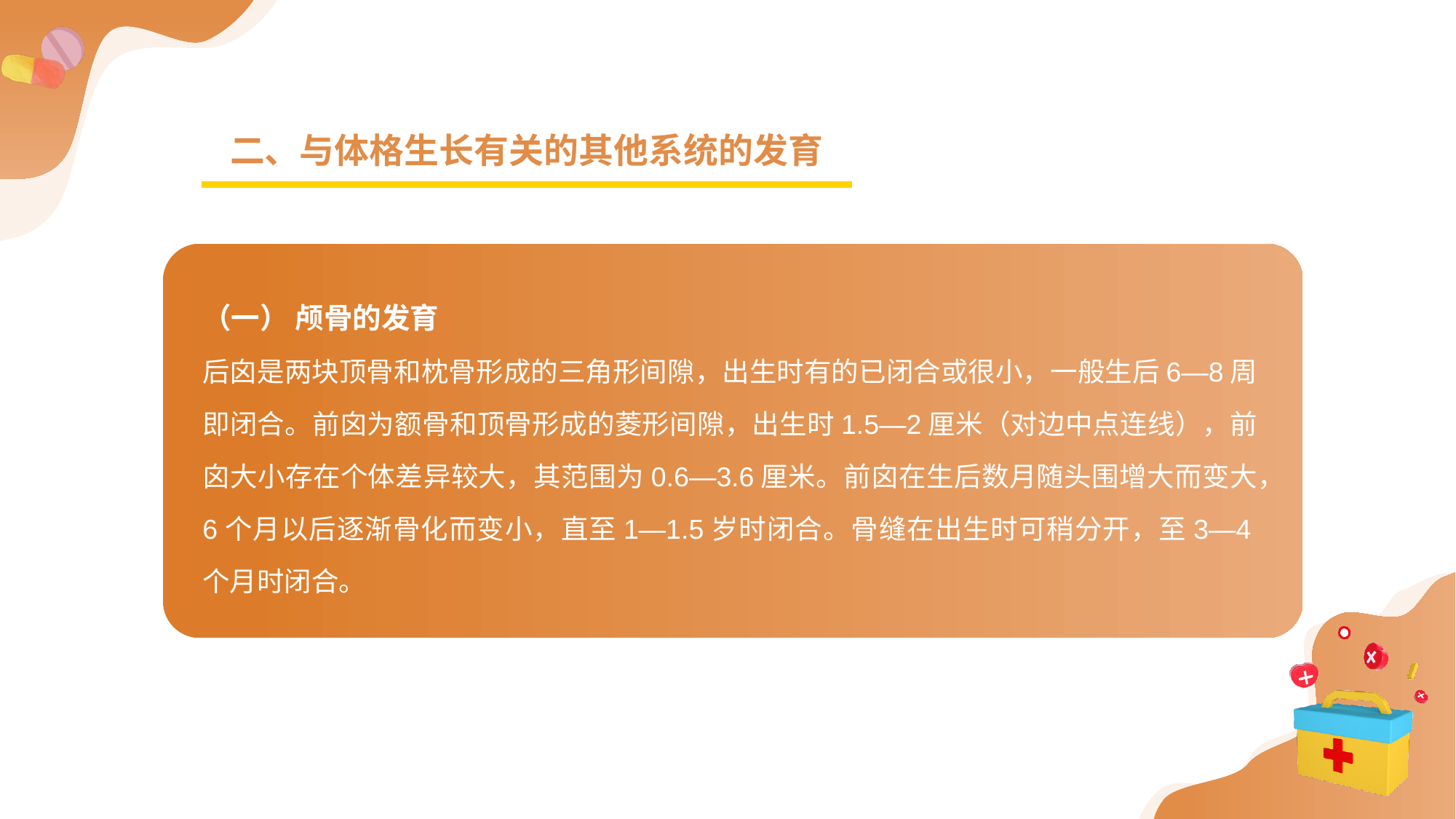

二、与体格生长有关的其他系统的发育

（一） 颅骨的发育
后囟是两块顶骨和枕骨形成的三角形间隙，出生时有的已闭合或很小，一般生后6—8周即闭合。前囟为额骨和顶骨形成的菱形间隙，出生时1.5—2厘米（对边中点连线），前囟大小存在个体差异较大，其范围为0.6—3.6厘米。前囟在生后数月随头围增大而变大，6个月以后逐渐骨化而变小，直至1—1.5岁时闭合。骨缝在出生时可稍分开，至3—4个月时闭合。